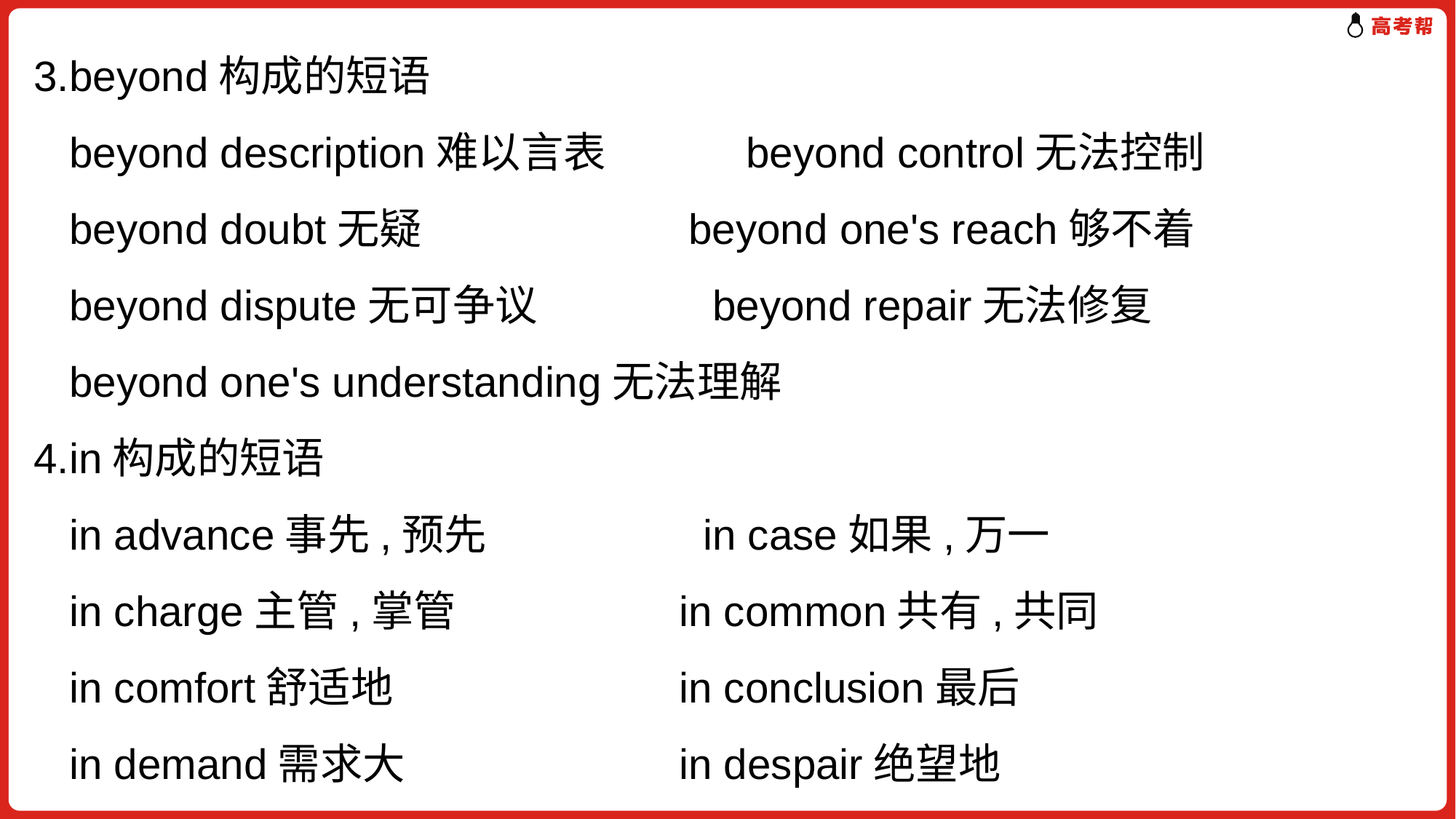

3.beyond构成的短语
   beyond description难以言表	     beyond control无法控制
   beyond doubt无疑	                      beyond one's reach够不着
   beyond dispute无可争议	             beyond repair无法修复
   beyond one's understanding无法理解
4.in构成的短语
   in advance事先,预先       	            in case如果,万一
   in charge主管,掌管	                     in common共有,共同
   in comfort舒适地 	                     in conclusion最后
   in demand需求大	                     in despair绝望地